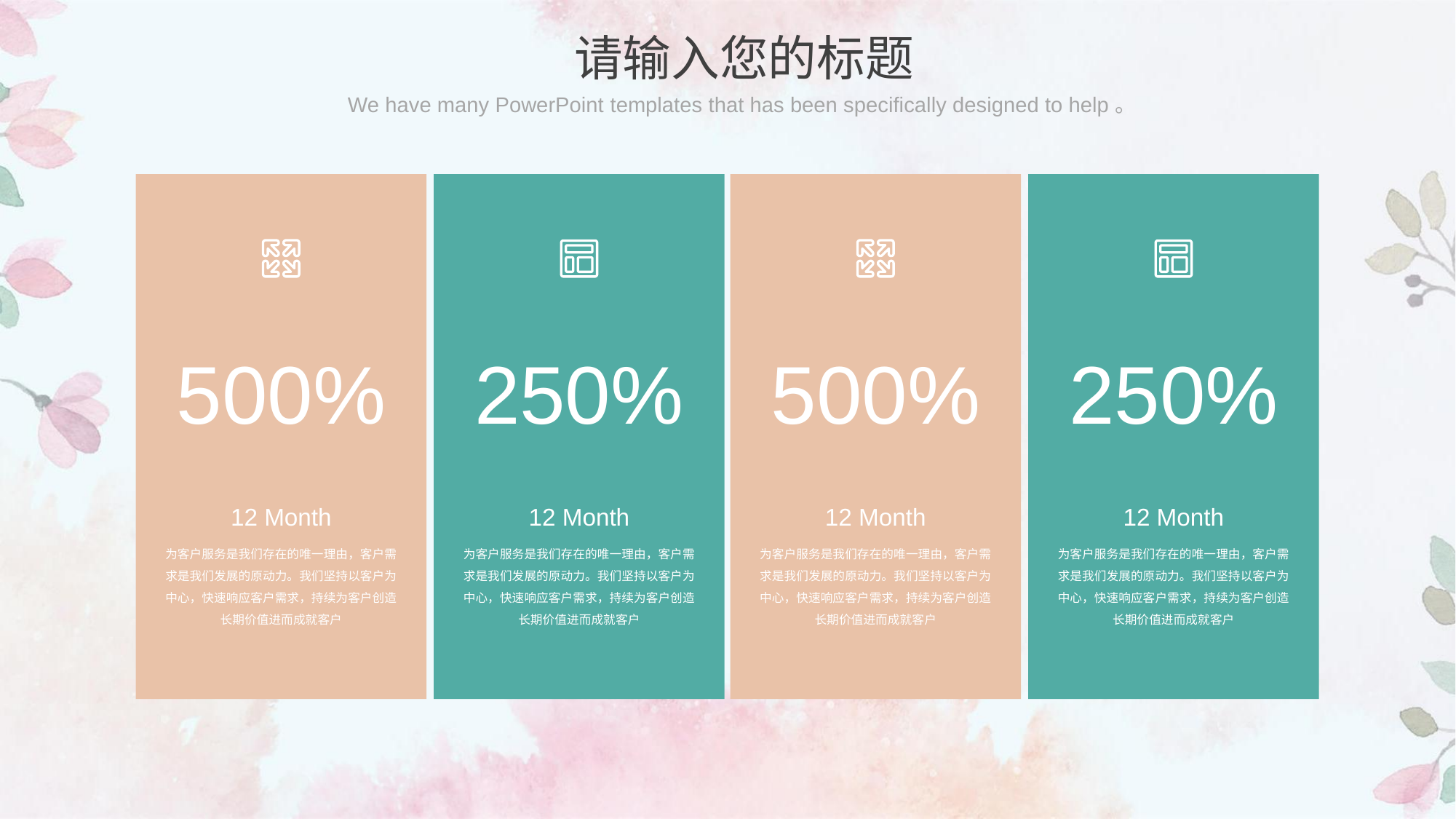

请输入您的标题
We have many PowerPoint templates that has been specifically designed to help。

500%
12 Month
为客户服务是我们存在的唯一理由，客户需求是我们发展的原动力。我们坚持以客户为中心，快速响应客户需求，持续为客户创造长期价值进而成就客户

250%
12 Month
为客户服务是我们存在的唯一理由，客户需求是我们发展的原动力。我们坚持以客户为中心，快速响应客户需求，持续为客户创造长期价值进而成就客户

500%
12 Month
为客户服务是我们存在的唯一理由，客户需求是我们发展的原动力。我们坚持以客户为中心，快速响应客户需求，持续为客户创造长期价值进而成就客户

250%
12 Month
为客户服务是我们存在的唯一理由，客户需求是我们发展的原动力。我们坚持以客户为中心，快速响应客户需求，持续为客户创造长期价值进而成就客户